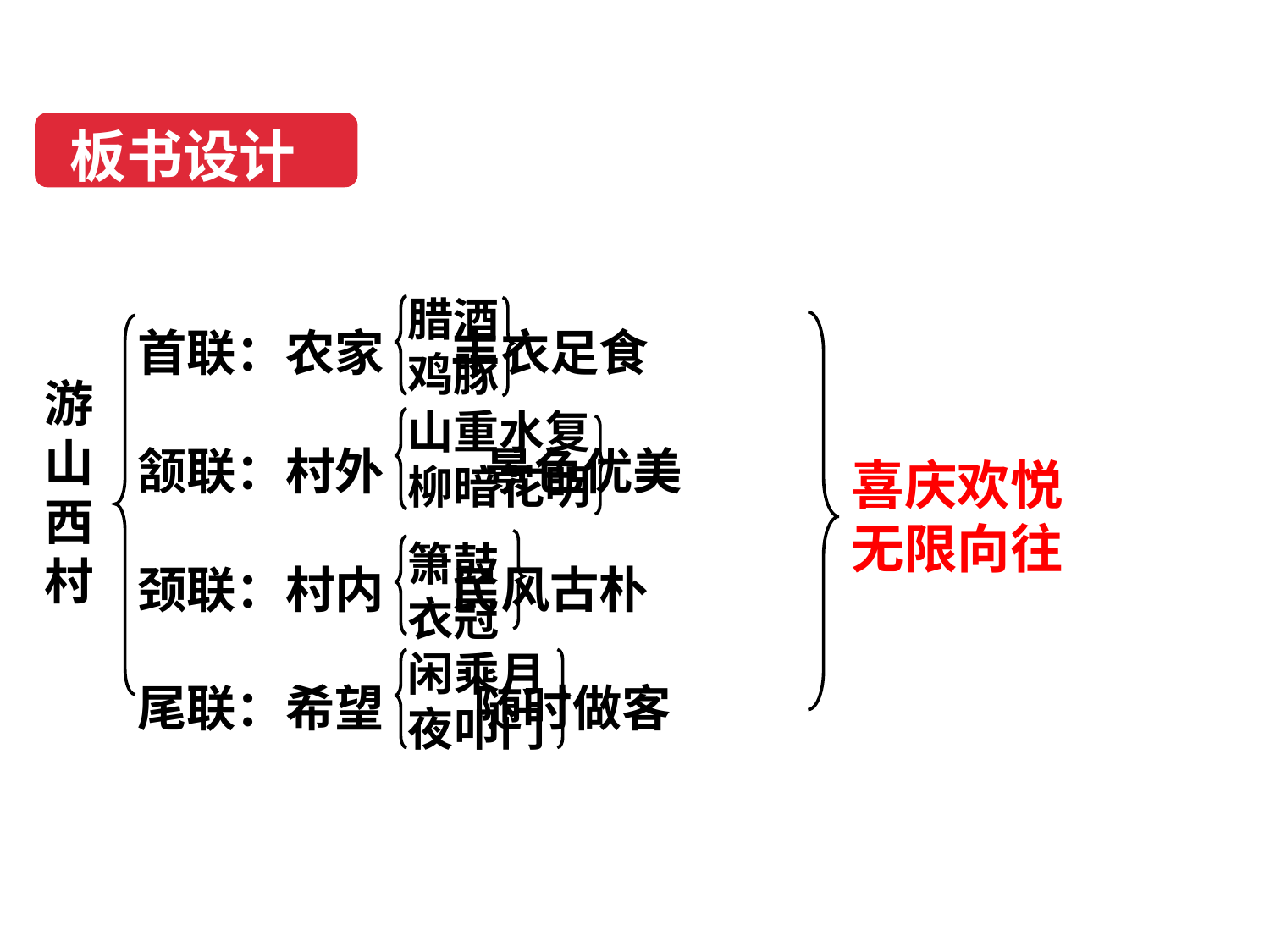

板书设计
首联：农家      丰衣足食
颔联：村外         景色优美
颈联：村内      民风古朴
尾联：希望        随时做客
腊酒
鸡豚

游山西村
山重水复
柳暗花明

喜庆欢悦
无限向往
箫鼓
衣冠

闲乘月
夜叩门